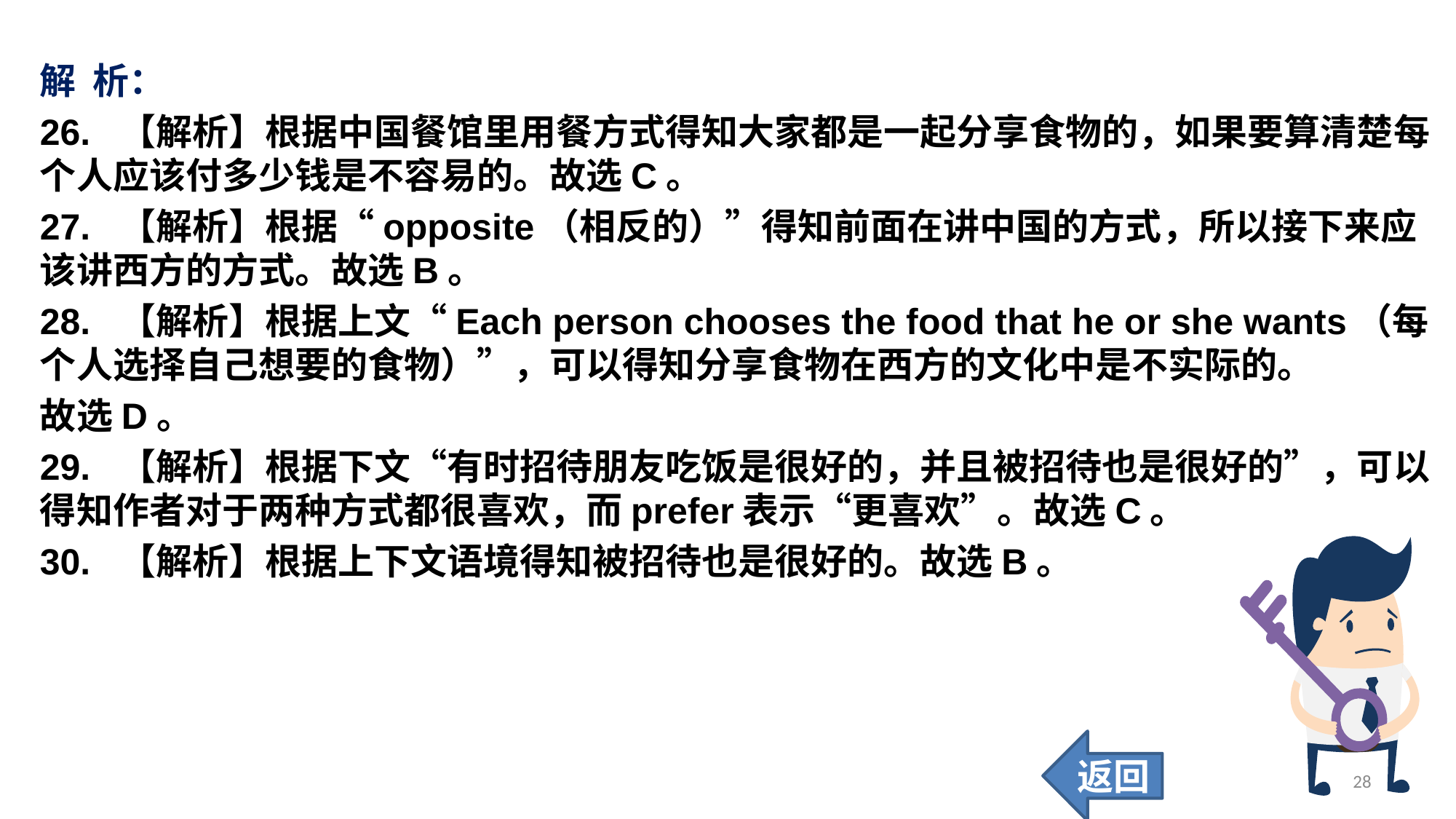

解  析：
26.  【解析】根据中国餐馆里用餐方式得知大家都是一起分享食物的，如果要算清楚每个人应该付多少钱是不容易的。故选C。
27.  【解析】根据“opposite（相反的）”得知前面在讲中国的方式，所以接下来应该讲西方的方式。故选B。
28.  【解析】根据上文“Each person chooses the food that he or she wants（每个人选择自己想要的食物）”，可以得知分享食物在西方的文化中是不实际的。
故选D。
29.  【解析】根据下文“有时招待朋友吃饭是很好的，并且被招待也是很好的”，可以得知作者对于两种方式都很喜欢，而prefer表示“更喜欢”。故选C。
30.  【解析】根据上下文语境得知被招待也是很好的。故选B。

返回
28